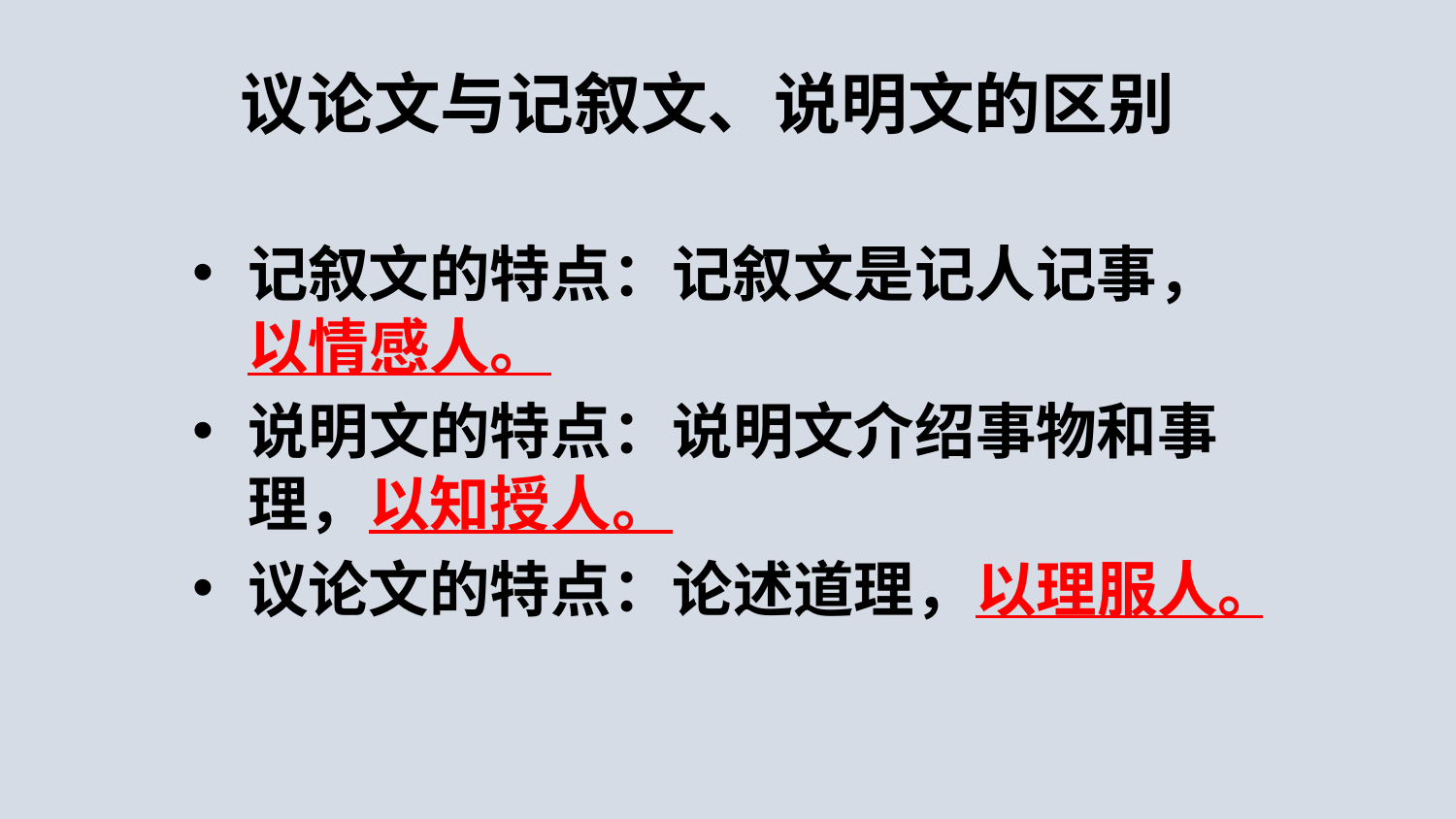

# 议论文与记叙文、说明文的区别
记叙文的特点：记叙文是记人记事，以情感人。
说明文的特点：说明文介绍事物和事理，以知授人。
议论文的特点：论述道理，以理服人。